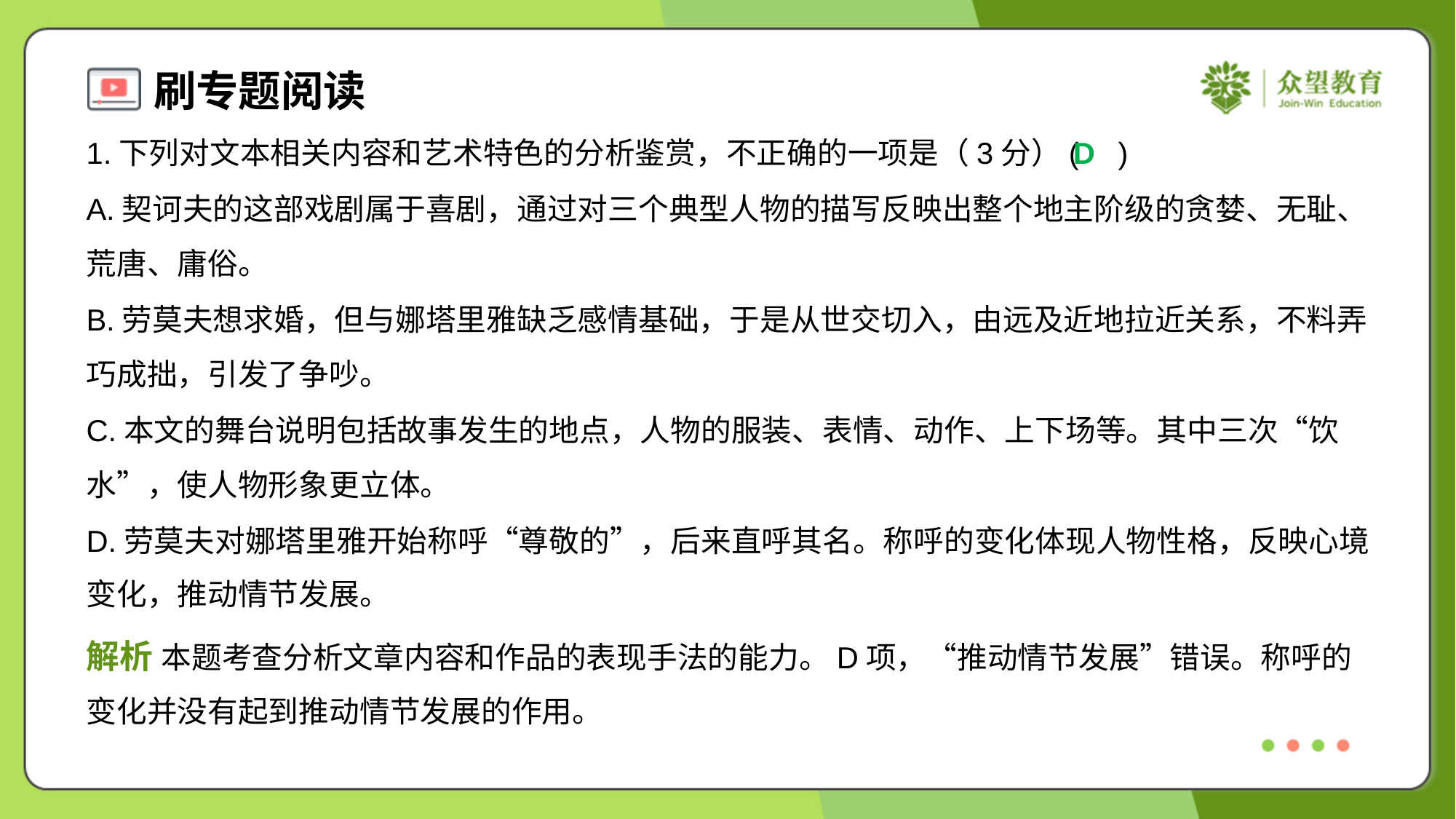

1.下列对文本相关内容和艺术特色的分析鉴赏，不正确的一项是（3分）(     )
D
A.契诃夫的这部戏剧属于喜剧，通过对三个典型人物的描写反映出整个地主阶级的贪婪、无耻、
荒唐、庸俗。
B.劳莫夫想求婚，但与娜塔里雅缺乏感情基础，于是从世交切入，由远及近地拉近关系，不料弄
巧成拙，引发了争吵。
C.本文的舞台说明包括故事发生的地点，人物的服装、表情、动作、上下场等。其中三次“饮
水”，使人物形象更立体。
D.劳莫夫对娜塔里雅开始称呼“尊敬的”，后来直呼其名。称呼的变化体现人物性格，反映心境
变化，推动情节发展。
解析 本题考查分析文章内容和作品的表现手法的能力。D项，“推动情节发展”错误。称呼的
变化并没有起到推动情节发展的作用。